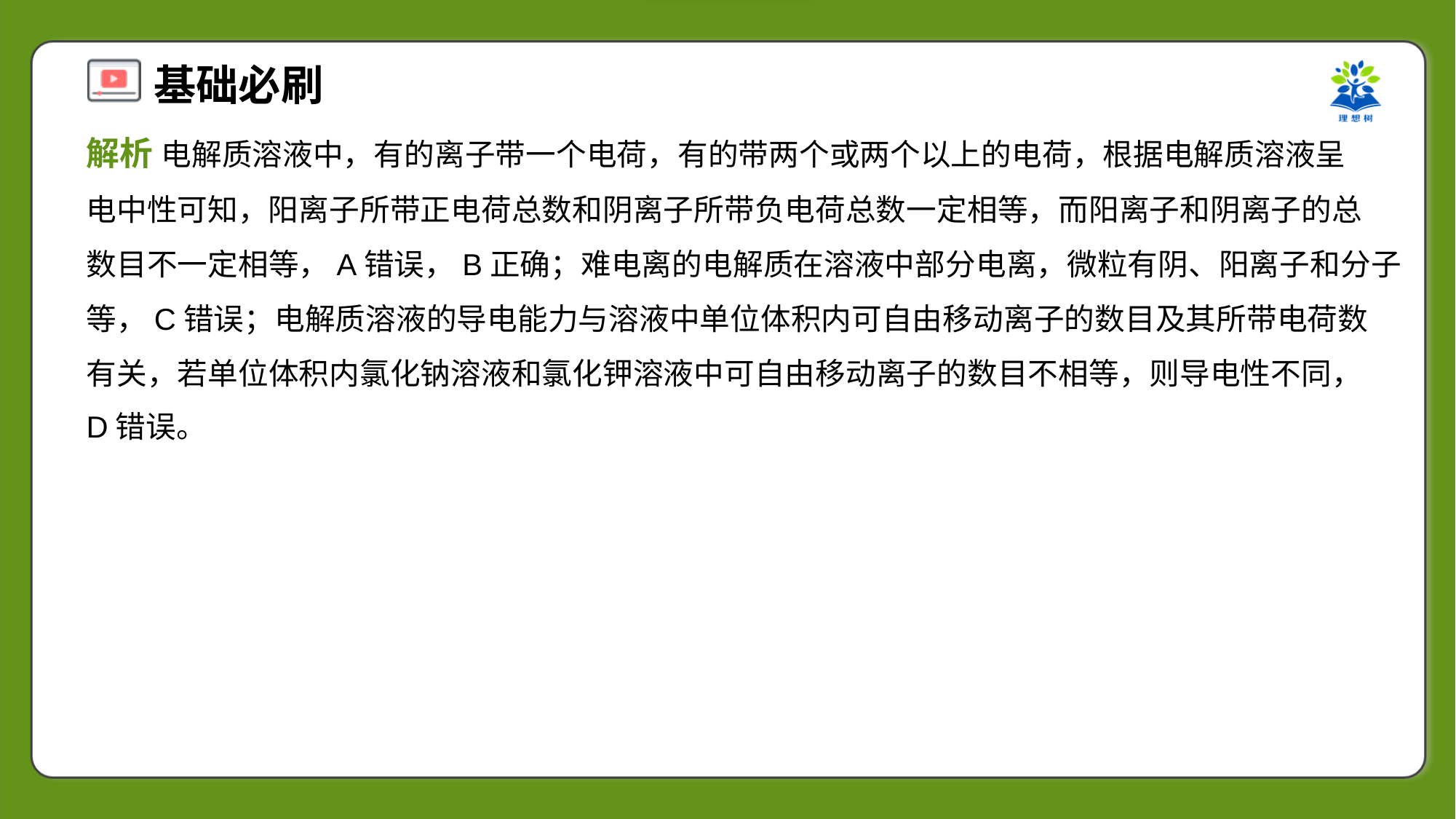

解析 电解质溶液中，有的离子带一个电荷，有的带两个或两个以上的电荷，根据电解质溶液呈
电中性可知，阳离子所带正电荷总数和阴离子所带负电荷总数一定相等，而阳离子和阴离子的总
数目不一定相等，A错误，B正确；难电离的电解质在溶液中部分电离，微粒有阴、阳离子和分子
等，C错误；电解质溶液的导电能力与溶液中单位体积内可自由移动离子的数目及其所带电荷数
有关，若单位体积内氯化钠溶液和氯化钾溶液中可自由移动离子的数目不相等，则导电性不同，
D错误。